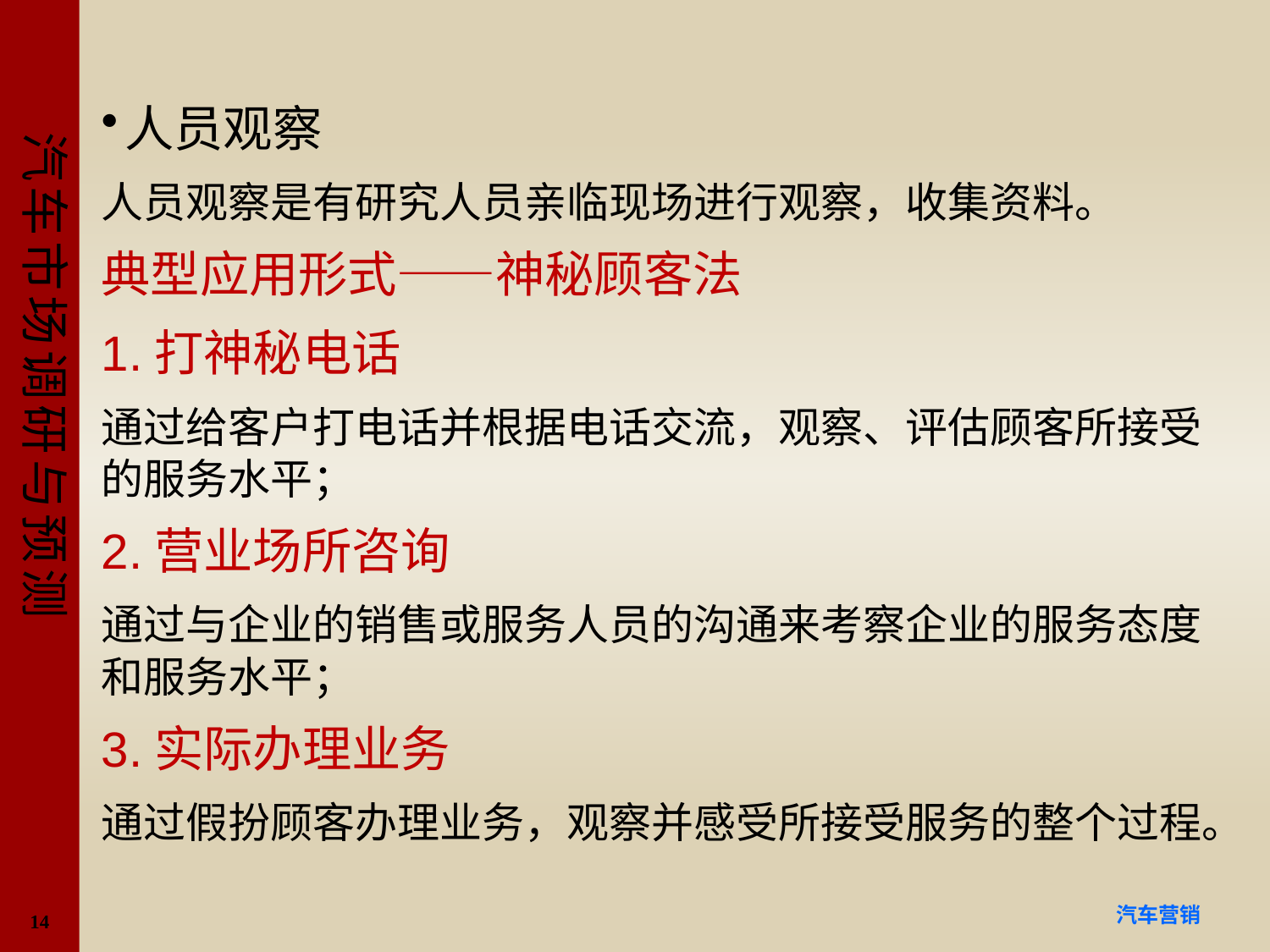

#
人员观察
人员观察是有研究人员亲临现场进行观察，收集资料。
典型应用形式——神秘顾客法
1.打神秘电话
通过给客户打电话并根据电话交流，观察、评估顾客所接受的服务水平；
2.营业场所咨询
通过与企业的销售或服务人员的沟通来考察企业的服务态度和服务水平；
3.实际办理业务
通过假扮顾客办理业务，观察并感受所接受服务的整个过程。

14